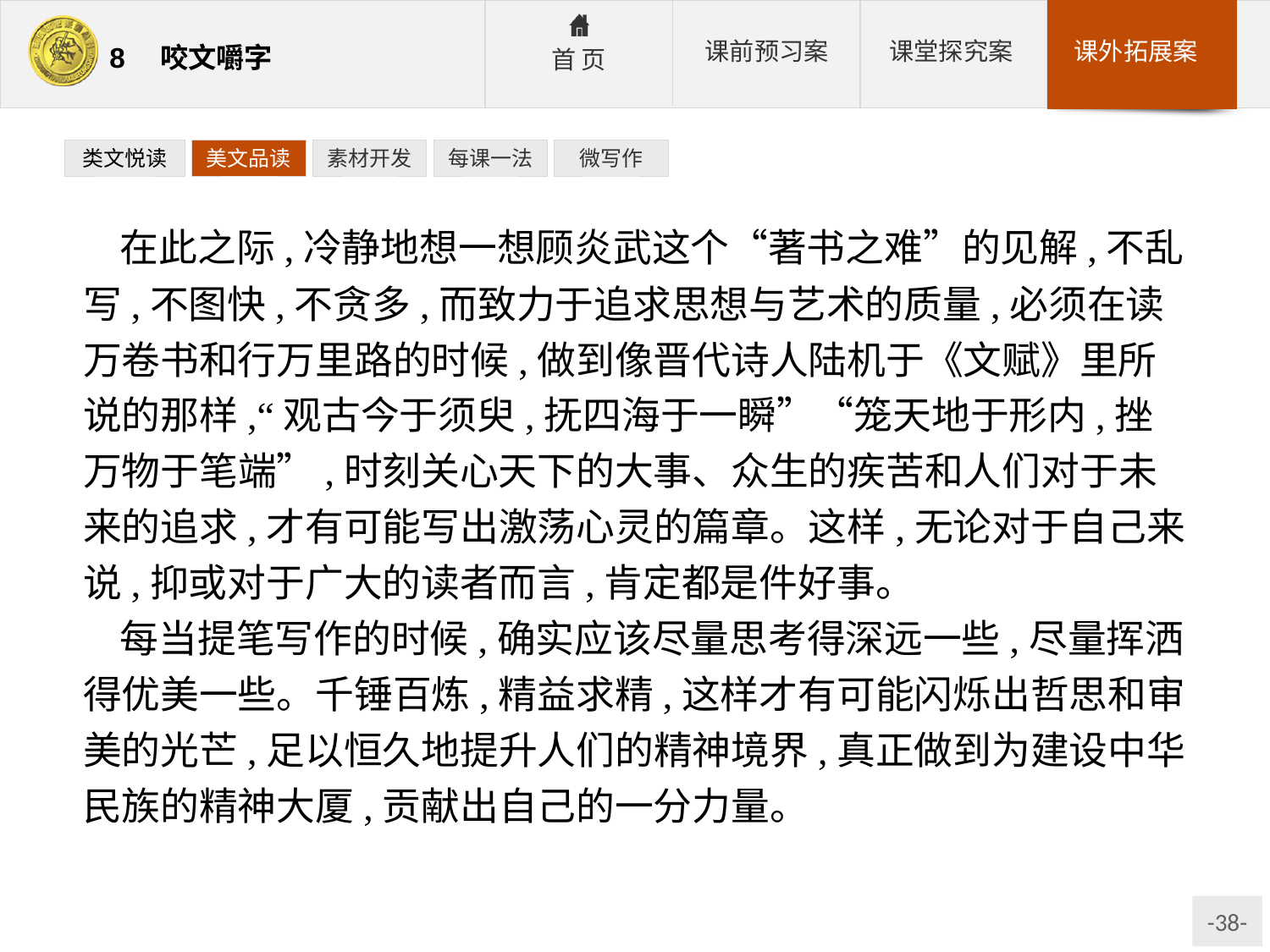

类文悦读
美文品读
素材开发
每课一法
微写作
在此之际,冷静地想一想顾炎武这个“著书之难”的见解,不乱写,不图快,不贪多,而致力于追求思想与艺术的质量,必须在读万卷书和行万里路的时候,做到像晋代诗人陆机于《文赋》里所说的那样,“观古今于须臾,抚四海于一瞬”“笼天地于形内,挫万物于笔端”,时刻关心天下的大事、众生的疾苦和人们对于未来的追求,才有可能写出激荡心灵的篇章。这样,无论对于自己来说,抑或对于广大的读者而言,肯定都是件好事。
每当提笔写作的时候,确实应该尽量思考得深远一些,尽量挥洒得优美一些。千锤百炼,精益求精,这样才有可能闪烁出哲思和审美的光芒,足以恒久地提升人们的精神境界,真正做到为建设中华民族的精神大厦,贡献出自己的一分力量。